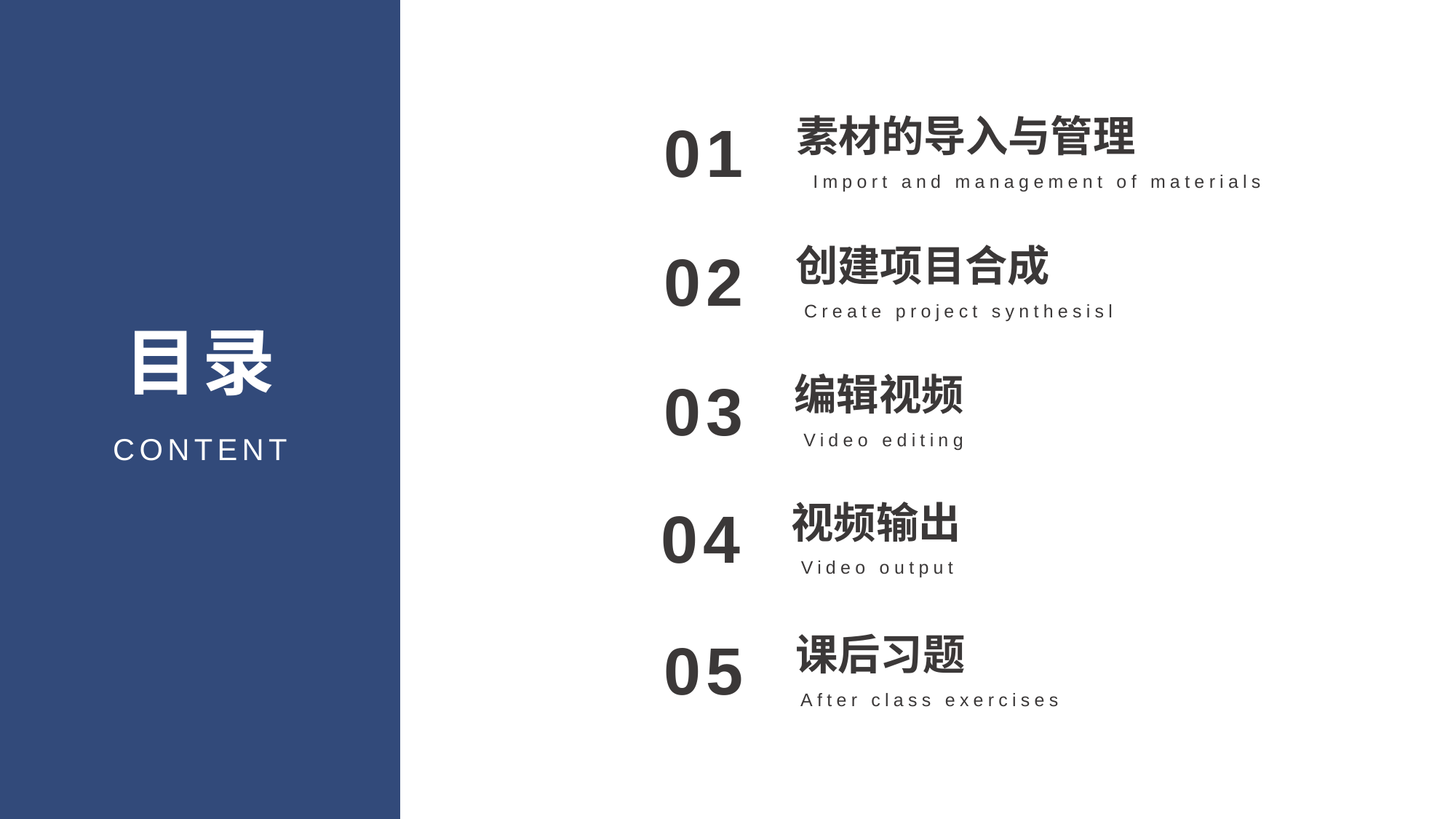

素材的导入与管理
01
Import and management of materials
创建项目合成
02
Create project synthesisl
目录
编辑视频
03
Video editing
CONTENT
视频输出
04
Video output
课后习题
05
After class exercises